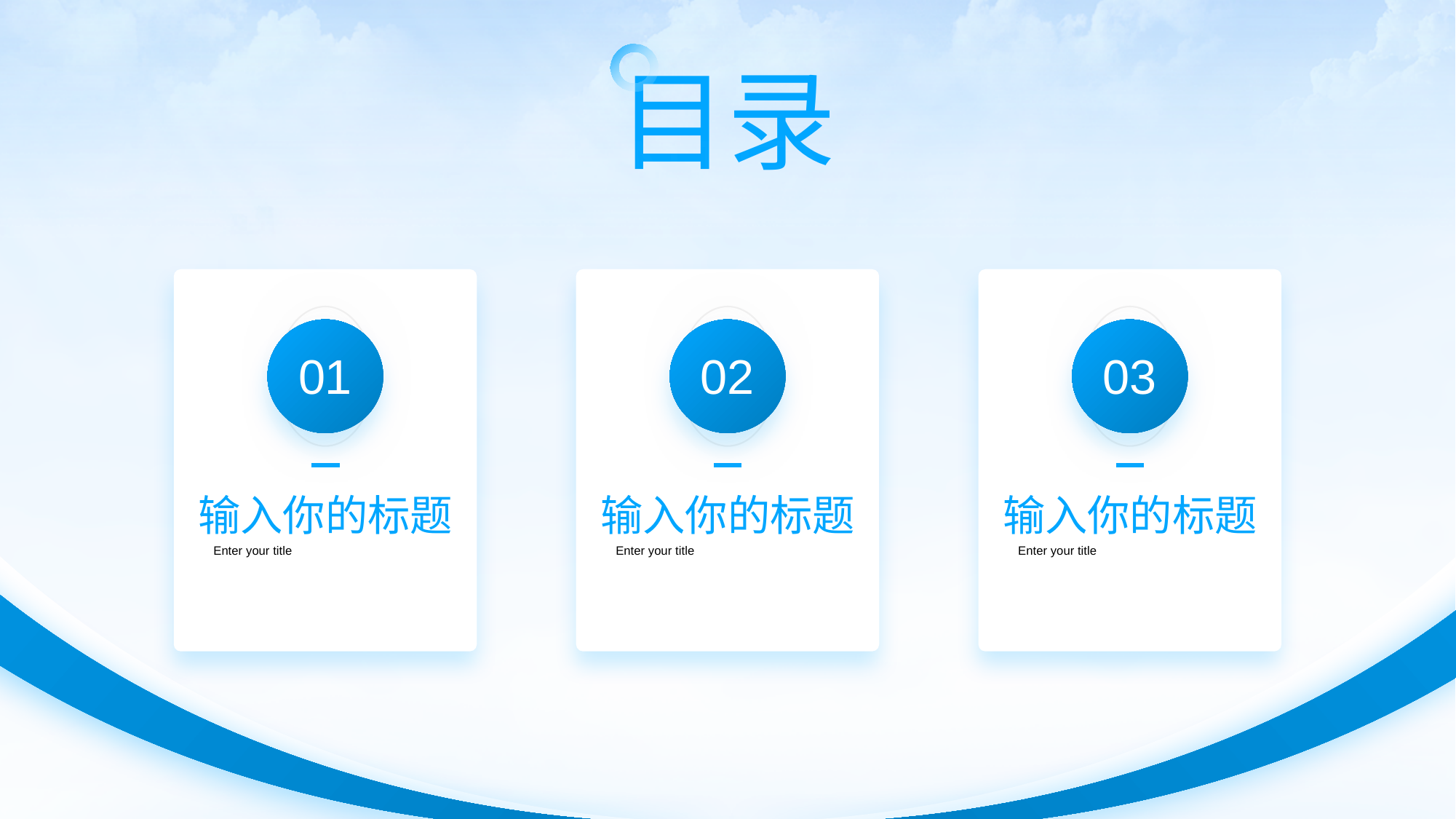

目录
CONTENTS

01
02
03
输入你的标题
输入你的标题
输入你的标题
Enter your title
Enter your title
Enter your title